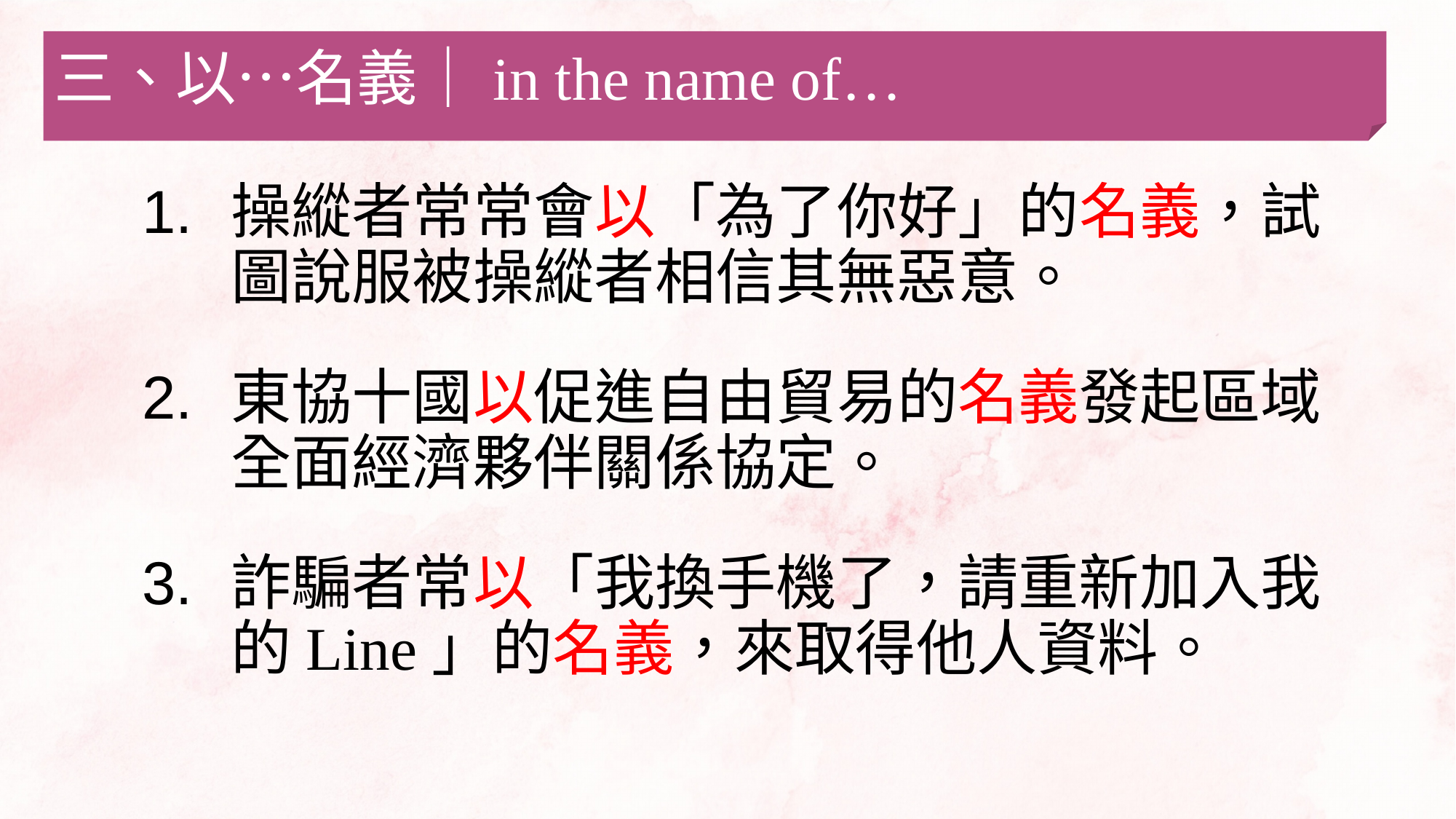

三、以…名義｜in the name of…
操縱者常常會以「為了你好」的名義，試圖說服被操縱者相信其無惡意。
東協十國以促進自由貿易的名義發起區域全面經濟夥伴關係協定。
詐騙者常以「我換手機了，請重新加入我的Line」的名義，來取得他人資料。